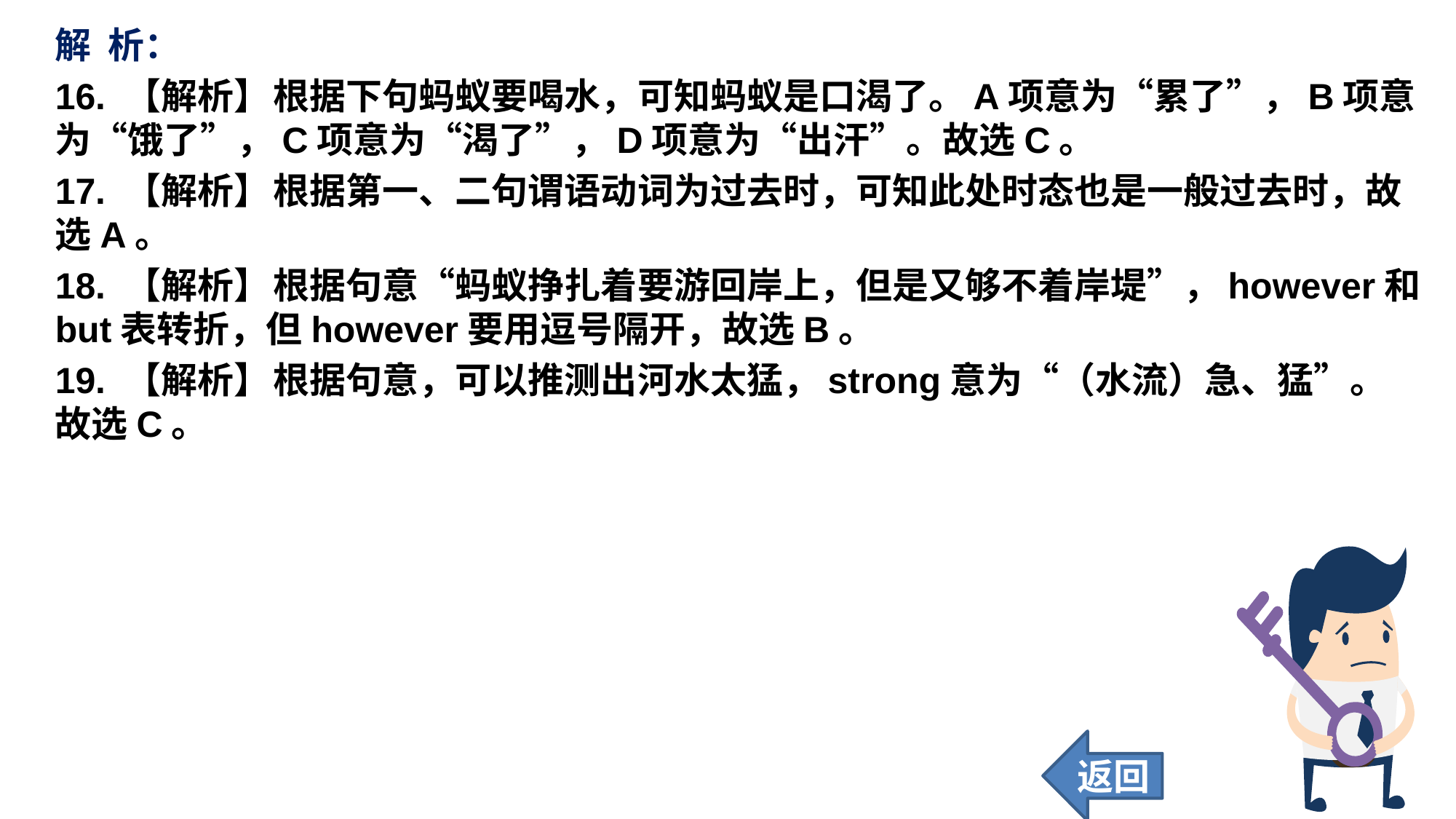

解  析：
16. 【解析】	根据下句蚂蚁要喝水，可知蚂蚁是口渴了。A项意为“累了”，B项意为“饿了”，C项意为“渴了”，D项意为“出汗”。故选C。
17. 【解析】	根据第一、二句谓语动词为过去时，可知此处时态也是一般过去时，故选A。
18. 【解析】	根据句意“蚂蚁挣扎着要游回岸上，但是又够不着岸堤”，however和but表转折，但however要用逗号隔开，故选B。
19. 【解析】	根据句意，可以推测出河水太猛，strong意为“（水流）急、猛”。故选C。

返回
24